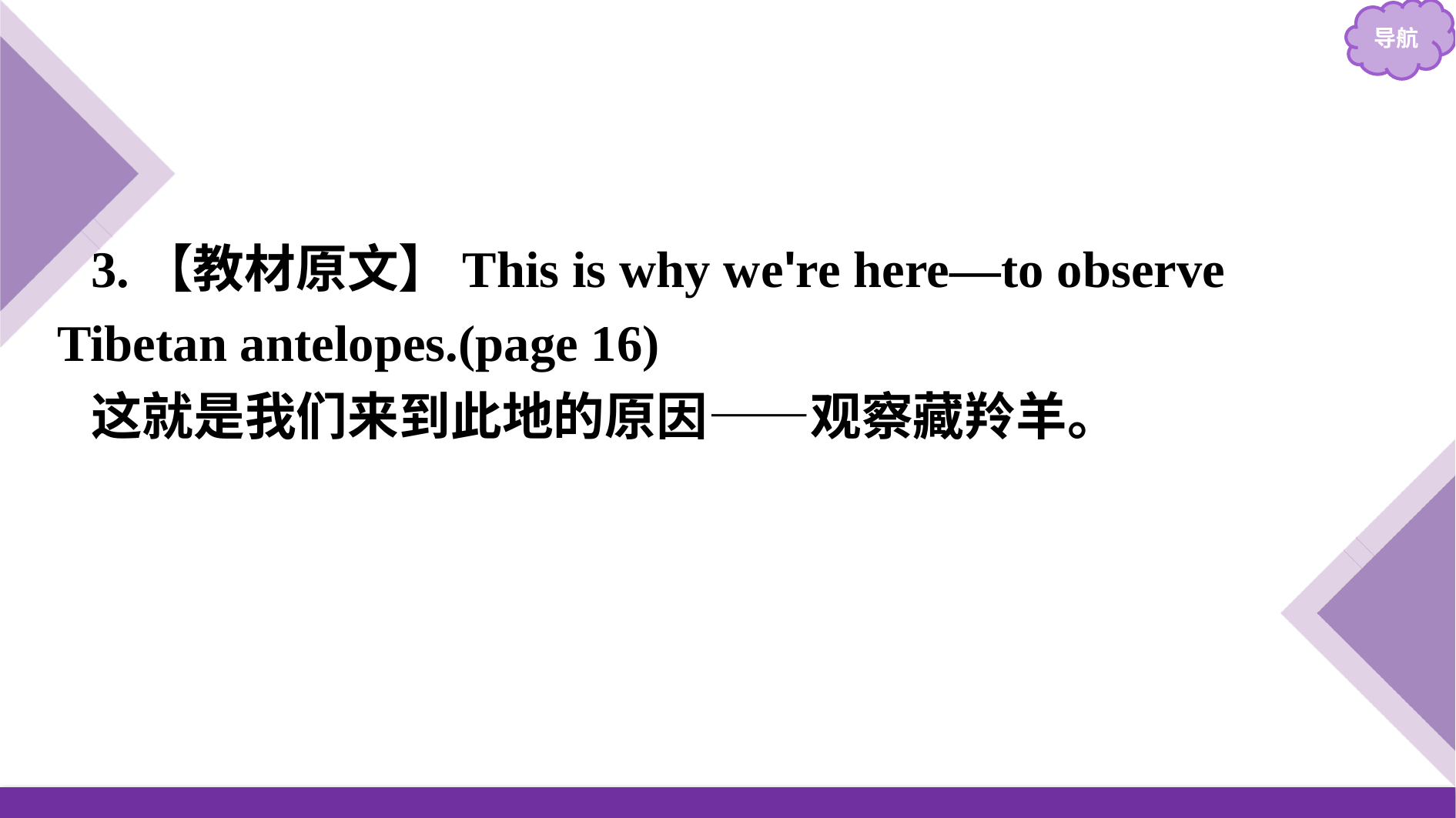

3.【教材原文】This is why we're here—to observe Tibetan antelopes.(page 16)
这就是我们来到此地的原因——观察藏羚羊。